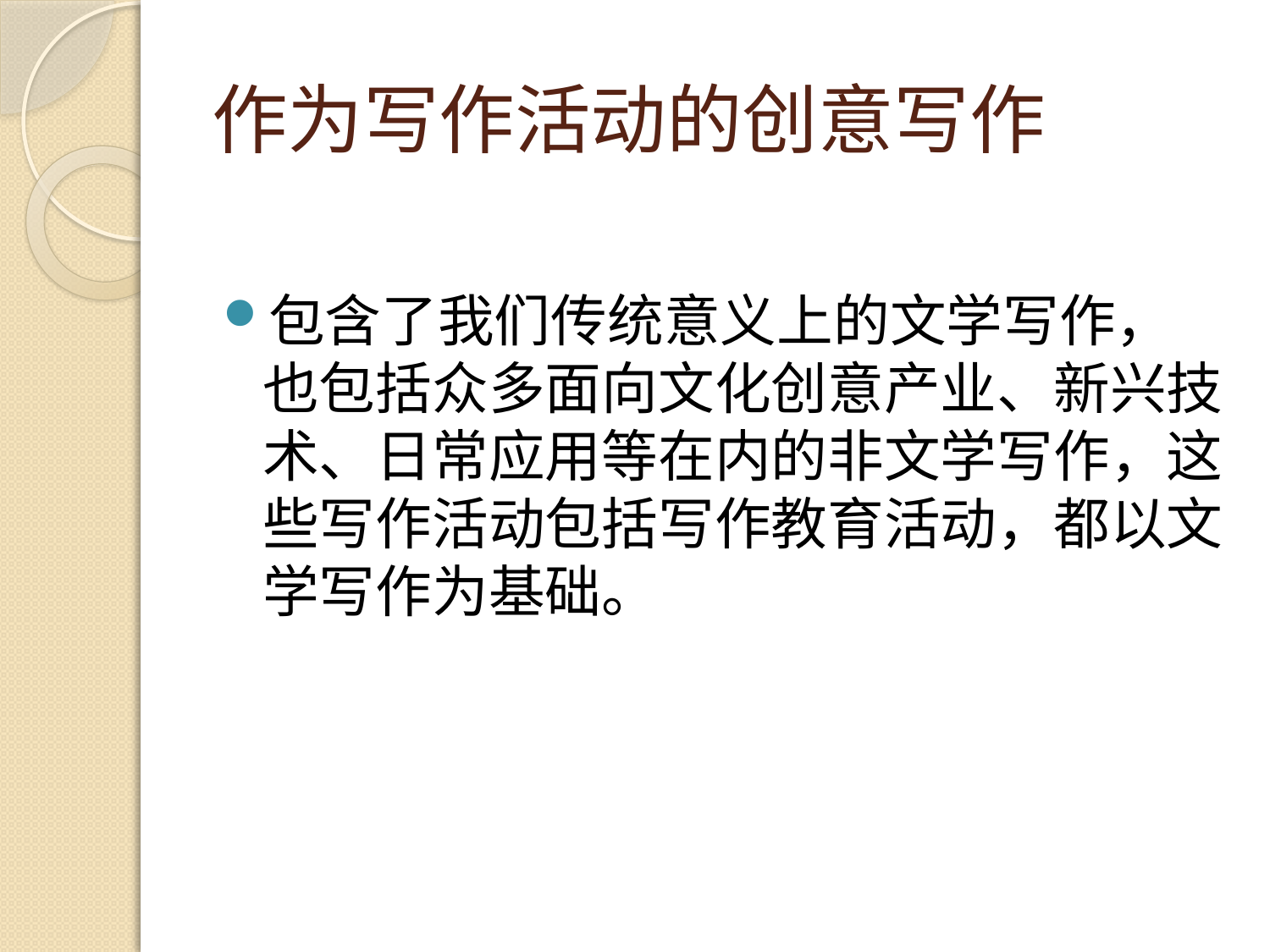

# 作为写作活动的创意写作

包含了我们传统意义上的文学写作，也包括众多面向文化创意产业、新兴技术、日常应用等在内的非文学写作，这些写作活动包括写作教育活动，都以文学写作为基础。